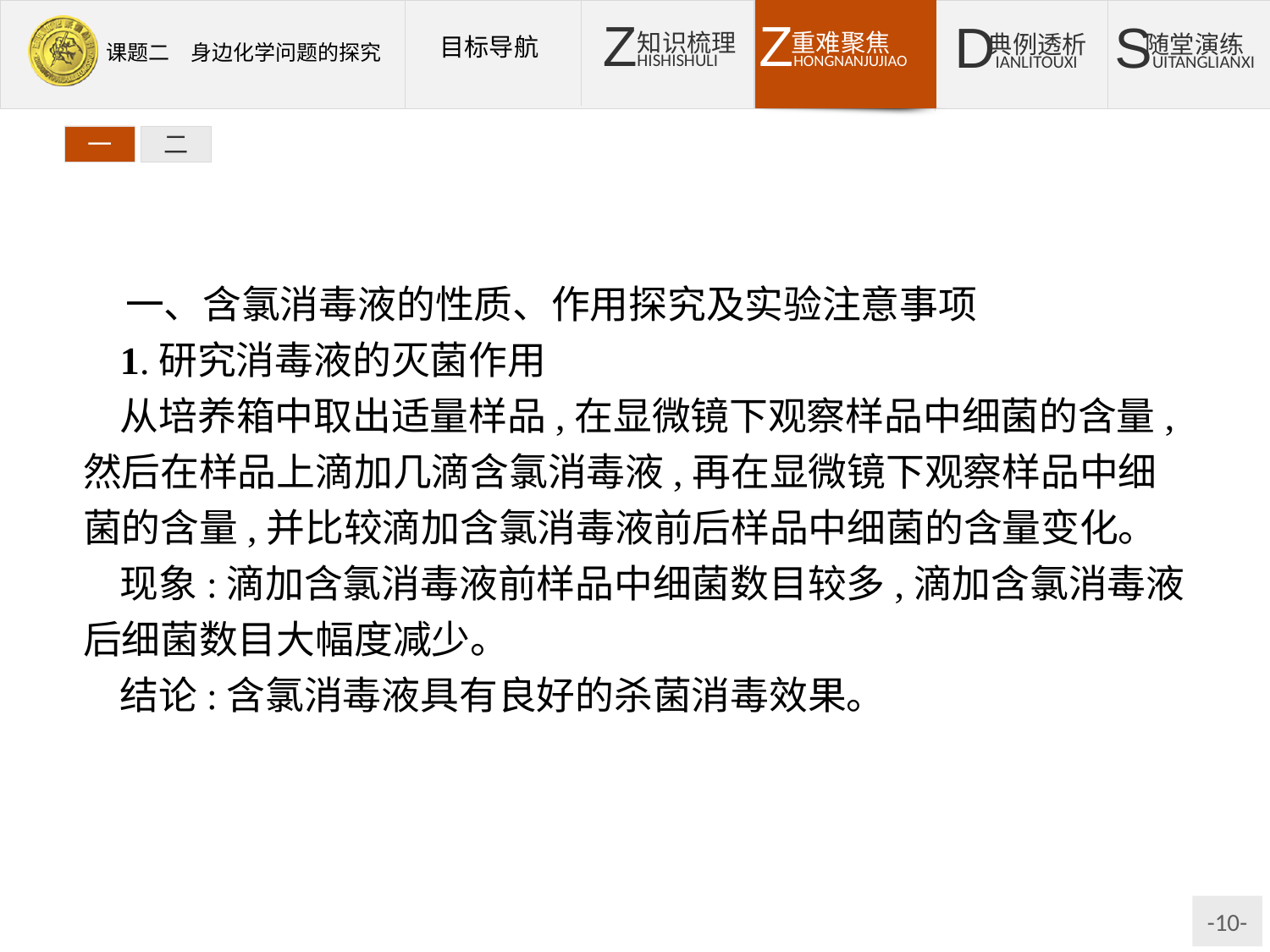

一
二
一、含氯消毒液的性质、作用探究及实验注意事项
1.研究消毒液的灭菌作用
从培养箱中取出适量样品,在显微镜下观察样品中细菌的含量,然后在样品上滴加几滴含氯消毒液,再在显微镜下观察样品中细菌的含量,并比较滴加含氯消毒液前后样品中细菌的含量变化。
现象:滴加含氯消毒液前样品中细菌数目较多,滴加含氯消毒液后细菌数目大幅度减少。
结论:含氯消毒液具有良好的杀菌消毒效果。